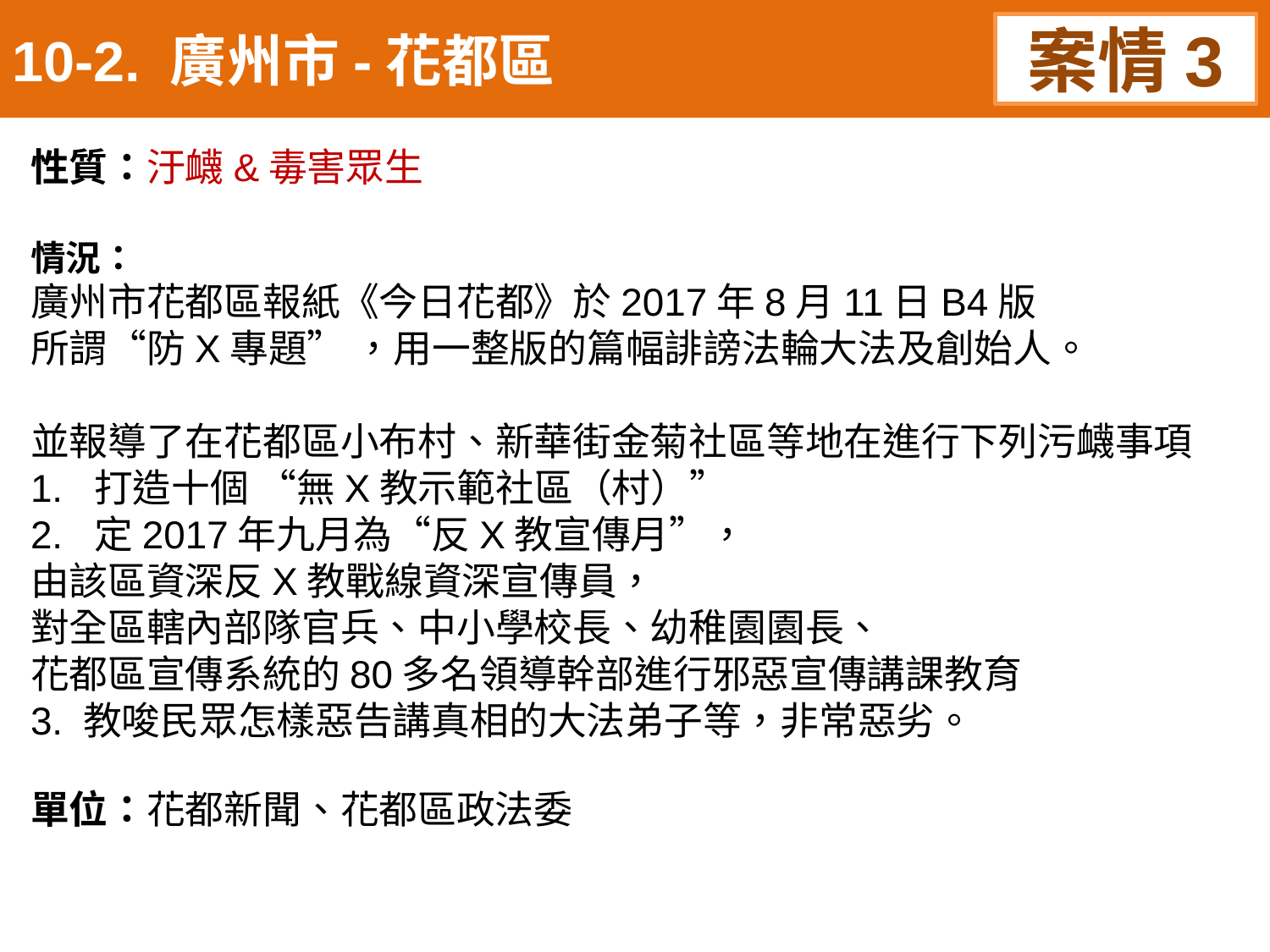

10-2. 廣州市-花都區
案情3

性質：汙衊&毒害眾生

情況：
廣州市花都區報紙《今日花都》於2017年8月11日B4版
所謂“防X專題” ，用一整版的篇幅誹謗法輪大法及創始人。

並報導了在花都區小布村、新華街金菊社區等地在進行下列污衊事項
打造十個 “無X教示範社區（村）”
定2017年九月為“反X教宣傳月”，
由該區資深反X教戰線資深宣傳員，
對全區轄內部隊官兵、中小學校長、幼稚園園長、
花都區宣傳系統的80多名領導幹部進行邪惡宣傳講課教育
3. 教唆民眾怎樣惡告講真相的大法弟子等，非常惡劣。

單位：花都新聞、花都區政法委